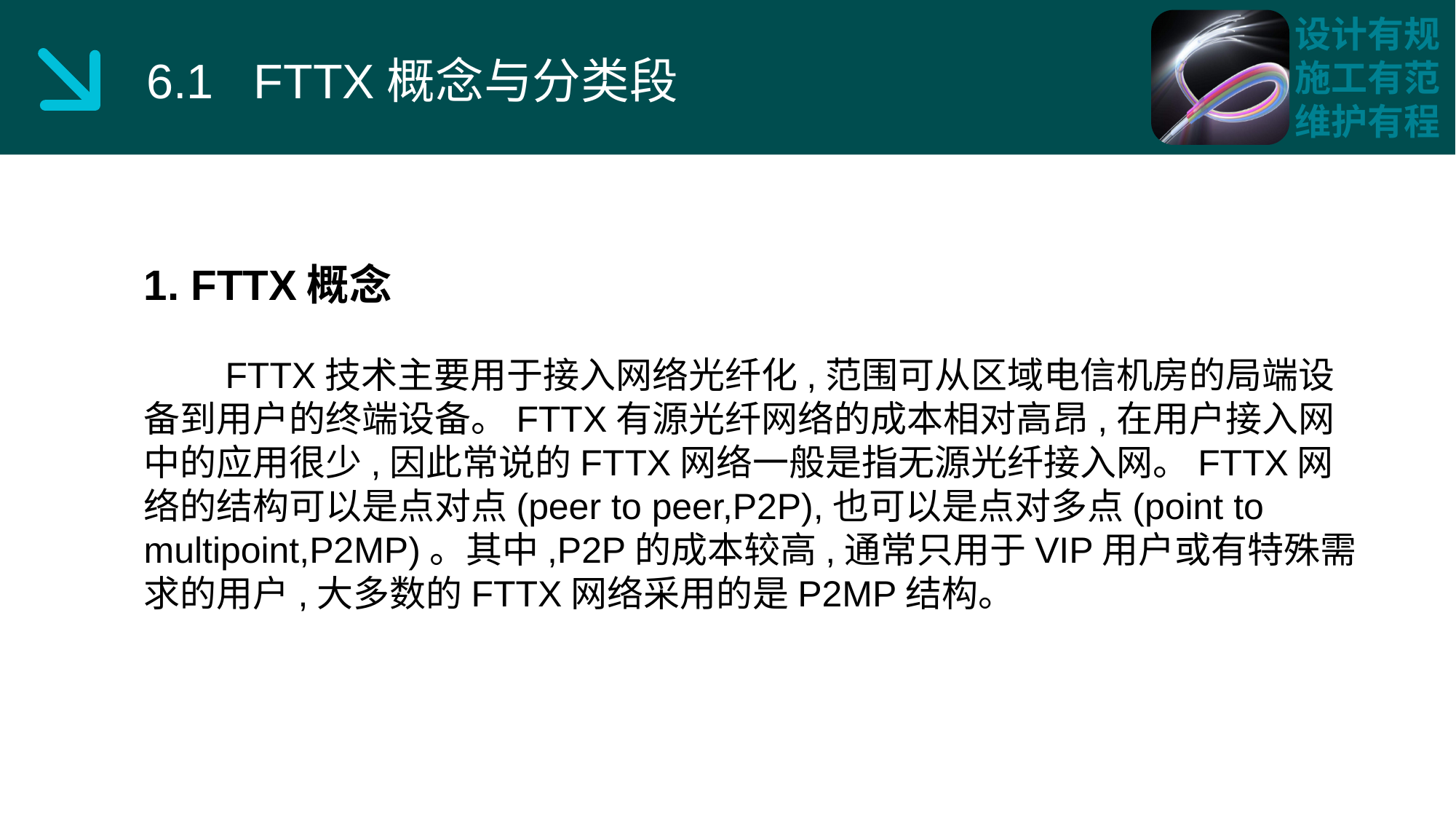

6.1   FTTX概念与分类段

1. FTTX概念

        FTTX技术主要用于接入网络光纤化,范围可从区域电信机房的局端设备到用户的终端设备。FTTX有源光纤网络的成本相对高昂,在用户接入网中的应用很少,因此常说的FTTX网络一般是指无源光纤接入网。FTTX网络的结构可以是点对点(peer to peer,P2P),也可以是点对多点(point to multipoint,P2MP)。其中,P2P的成本较高,通常只用于VIP用户或有特殊需求的用户,大多数的FTTX网络采用的是P2MP结构。